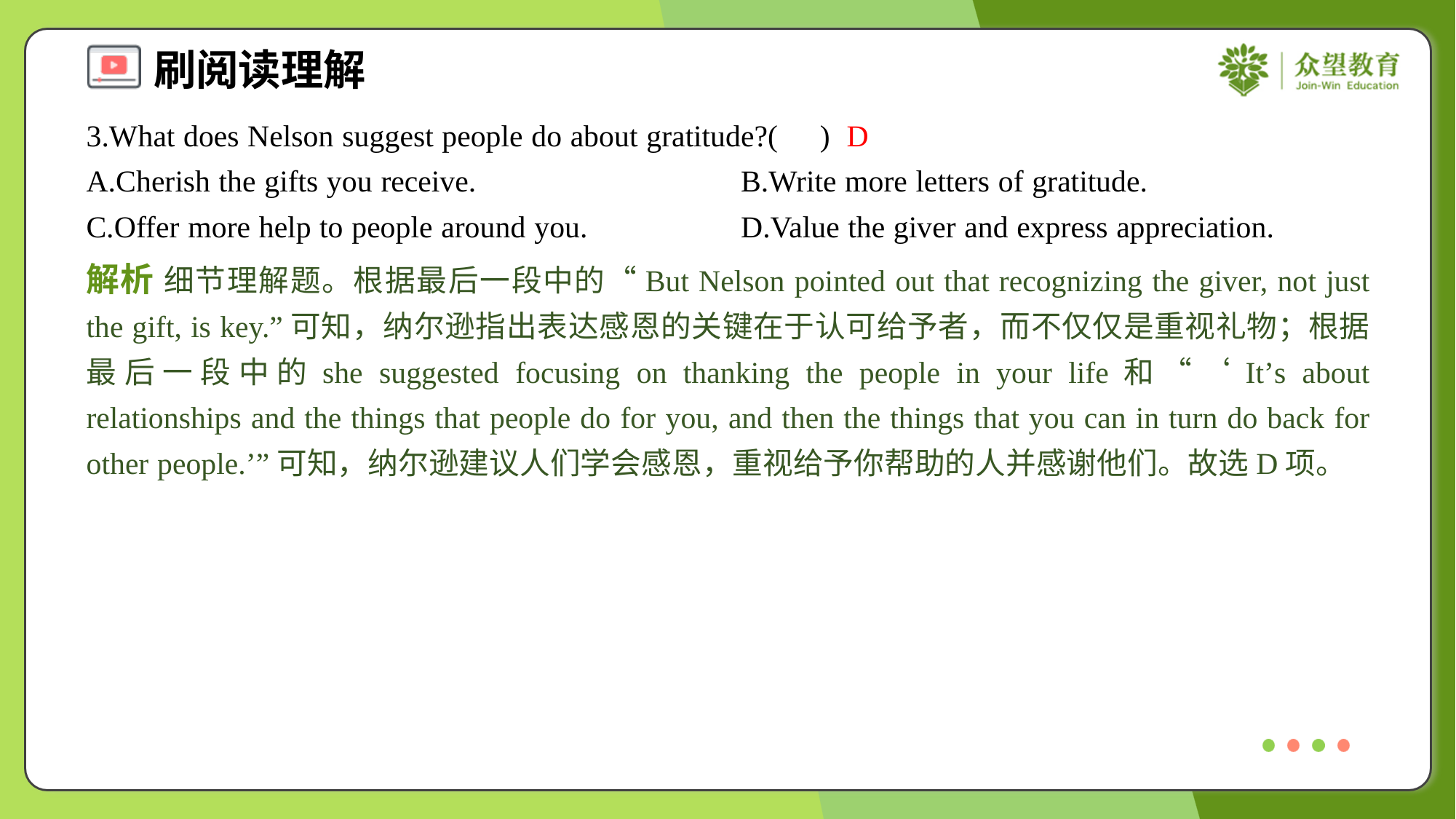

3.What does Nelson suggest people do about gratitude?(     )
D
A.Cherish the gifts you receive.	B.Write more letters of gratitude.
C.Offer more help to people around you.	D.Value the giver and express appreciation.
解析 细节理解题。根据最后一段中的“But Nelson pointed out that recognizing the giver, not just the gift, is key.”可知，纳尔逊指出表达感恩的关键在于认可给予者，而不仅仅是重视礼物；根据最后一段中的she suggested focusing on thanking the people in your life和“‘It’s about relationships and the things that people do for you, and then the things that you can in turn do back for other people.’”可知，纳尔逊建议人们学会感恩，重视给予你帮助的人并感谢他们。故选D项。